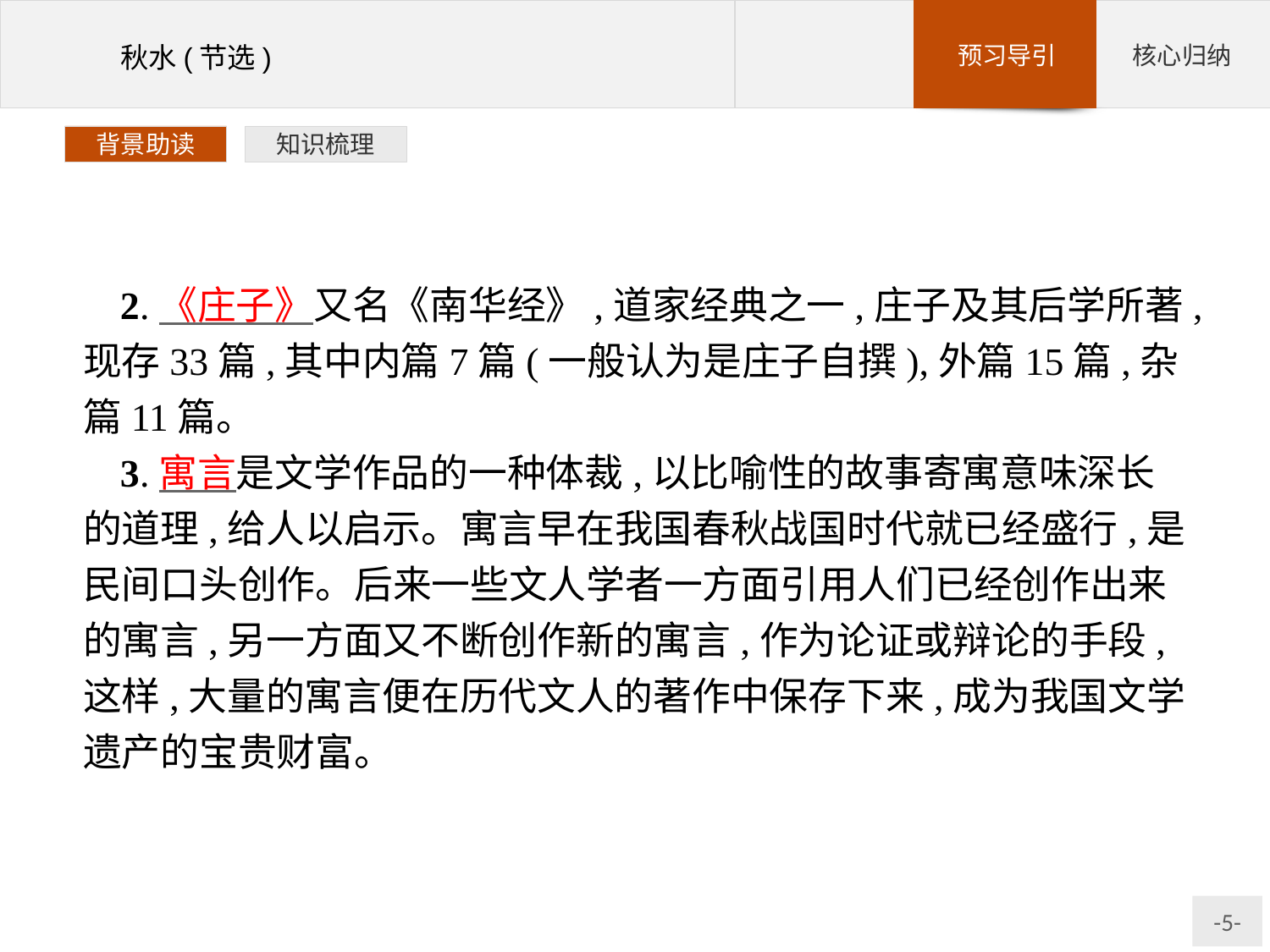

背景助读
知识梳理
2.《庄子》又名《南华经》,道家经典之一,庄子及其后学所著,现存33篇,其中内篇7篇(一般认为是庄子自撰),外篇15篇,杂篇11篇。
3.寓言是文学作品的一种体裁,以比喻性的故事寄寓意味深长的道理,给人以启示。寓言早在我国春秋战国时代就已经盛行,是民间口头创作。后来一些文人学者一方面引用人们已经创作出来的寓言,另一方面又不断创作新的寓言,作为论证或辩论的手段,这样,大量的寓言便在历代文人的著作中保存下来,成为我国文学遗产的宝贵财富。